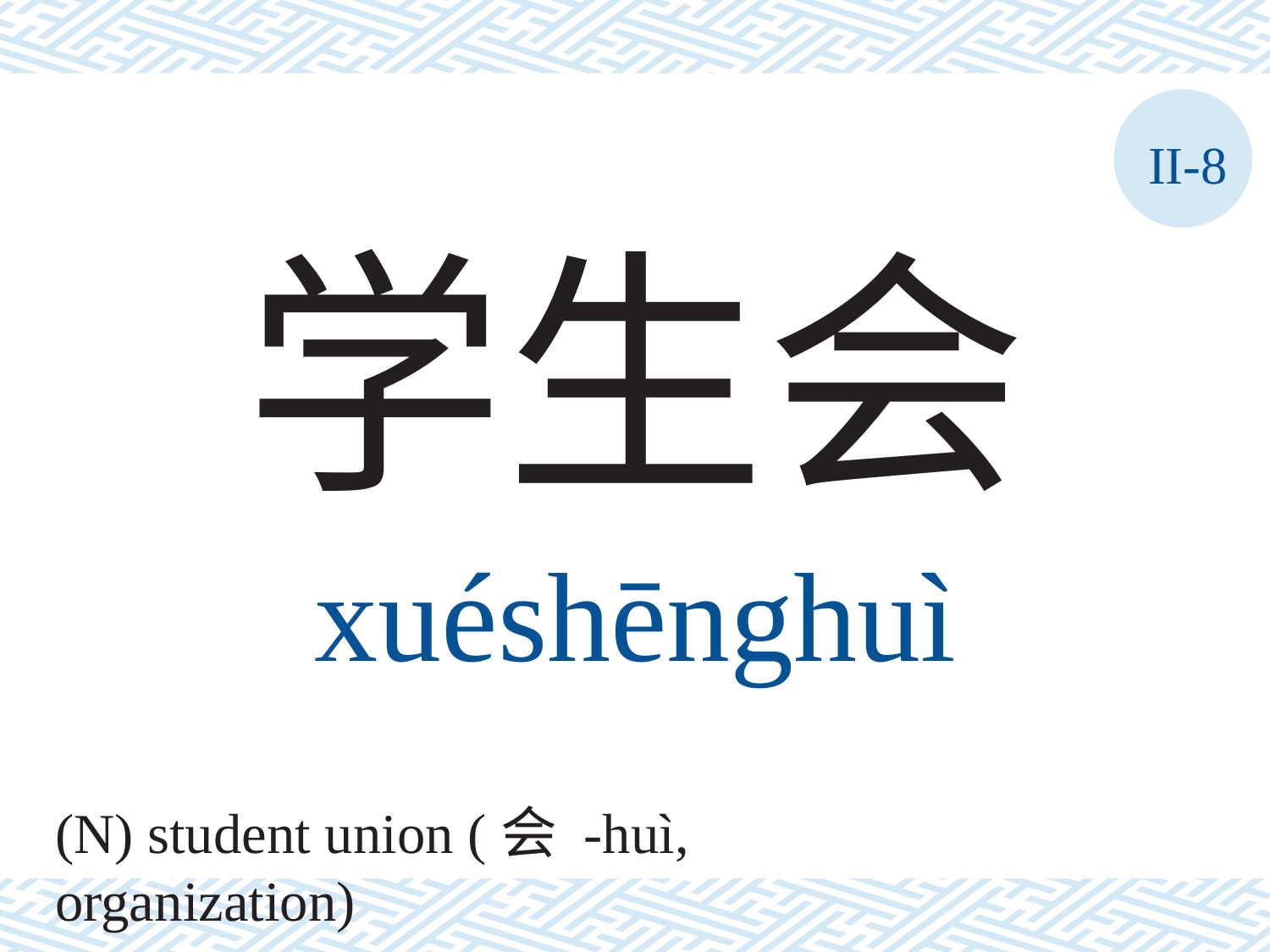

II-8
学生会
xuéshēnghuì
(N) student union (会 -huì, organization)